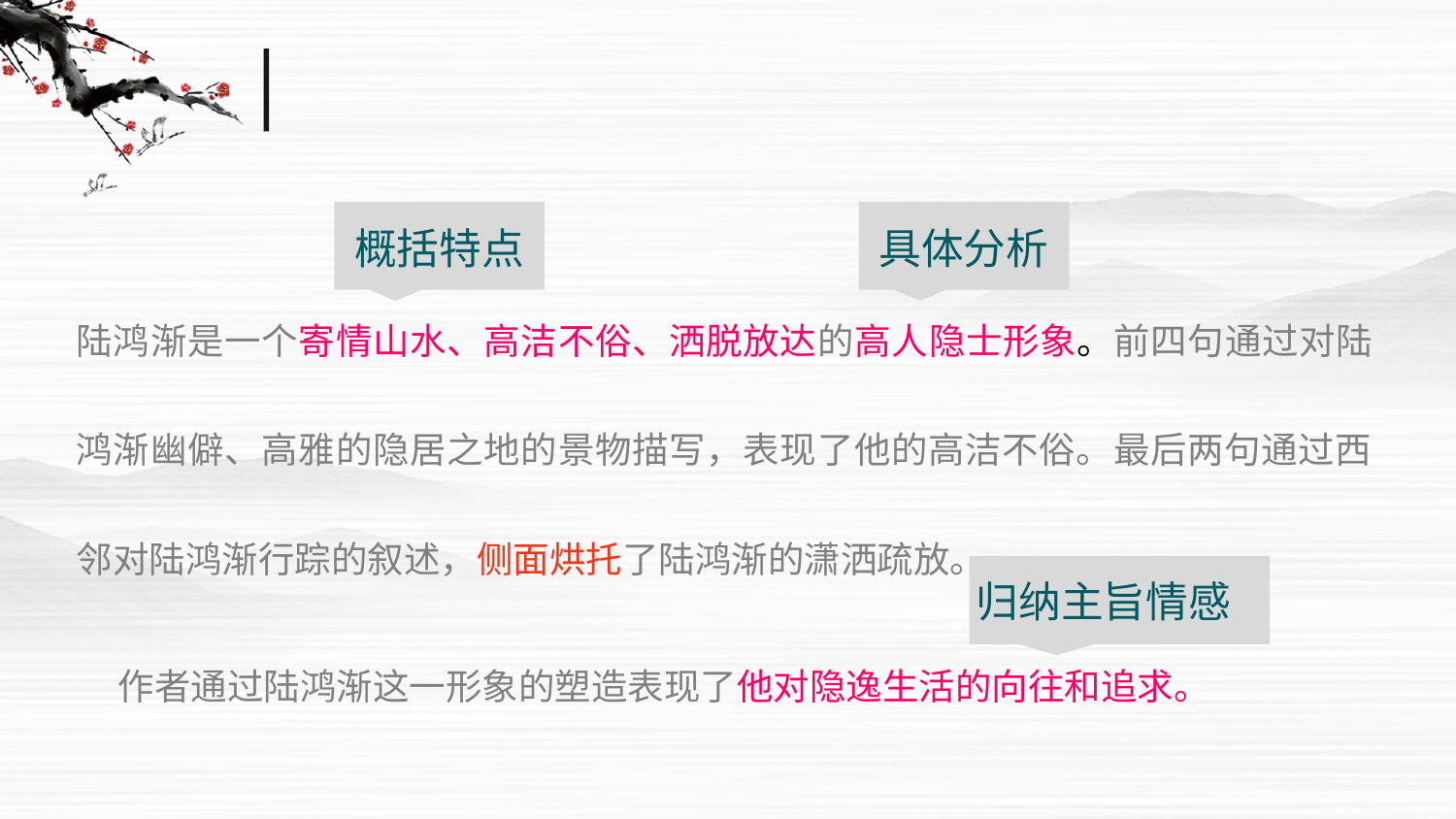

概括特点
具体分析
陆鸿渐是一个寄情山水、高洁不俗、洒脱放达的高人隐士形象。前四句通过对陆鸿渐幽僻、高雅的隐居之地的景物描写，表现了他的高洁不俗。最后两句通过西邻对陆鸿渐行踪的叙述，侧面烘托了陆鸿渐的潇洒疏放。
    作者通过陆鸿渐这一形象的塑造表现了他对隐逸生活的向往和追求。

归纳主旨情感